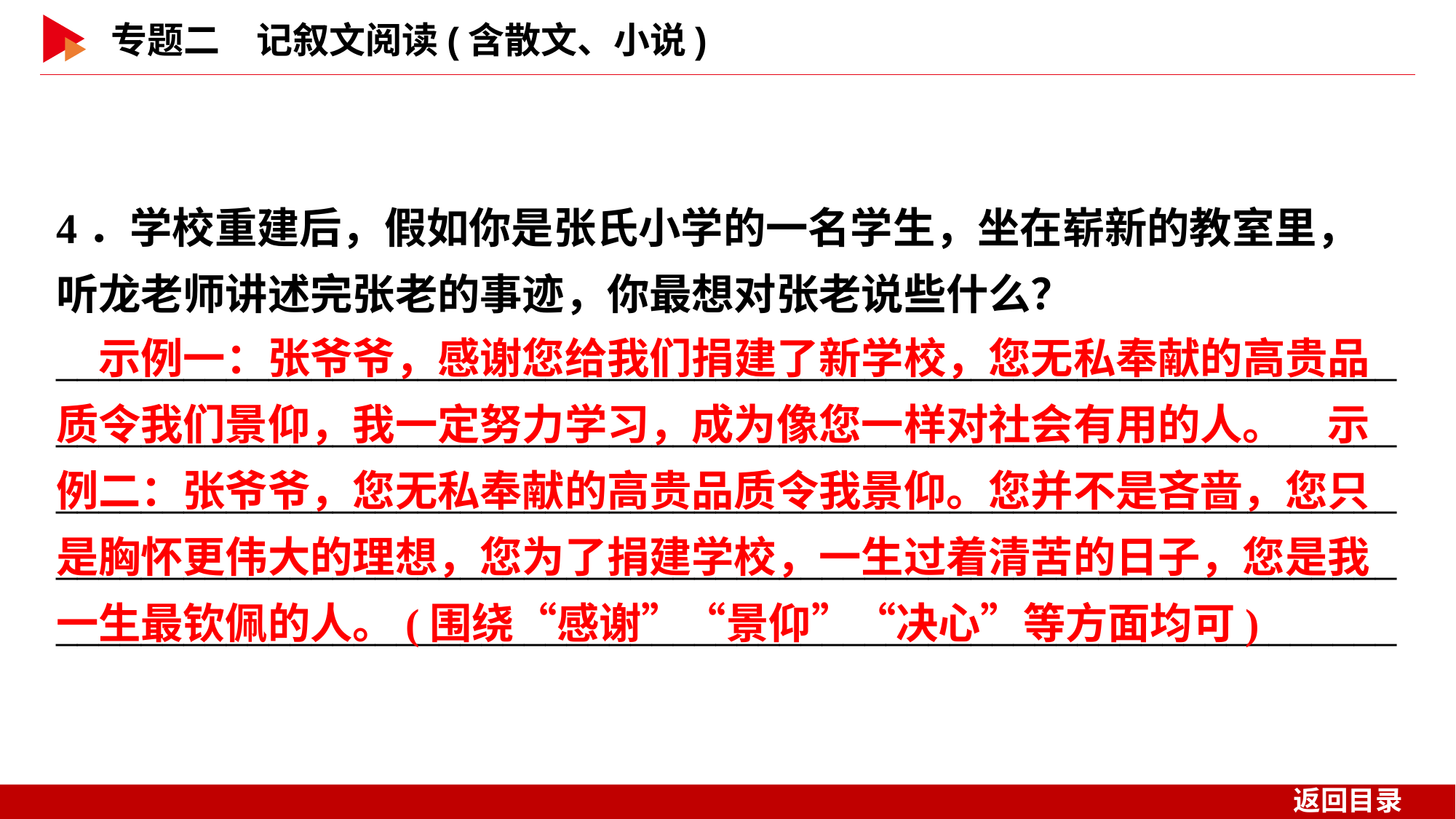

4．学校重建后，假如你是张氏小学的一名学生，坐在崭新的教室里，听龙老师讲述完张老的事迹，你最想对张老说些什么？___________________________________________________________________________________________________________________________________________________________________________________________________________________________________________________________________________________________________________________________
　示例一：张爷爷，感谢您给我们捐建了新学校，您无私奉献的高贵品质令我们景仰，我一定努力学习，成为像您一样对社会有用的人。　示例二：张爷爷，您无私奉献的高贵品质令我景仰。您并不是吝啬，您只是胸怀更伟大的理想，您为了捐建学校，一生过着清苦的日子，您是我一生最钦佩的人。(围绕“感谢”“景仰”“决心”等方面均可)